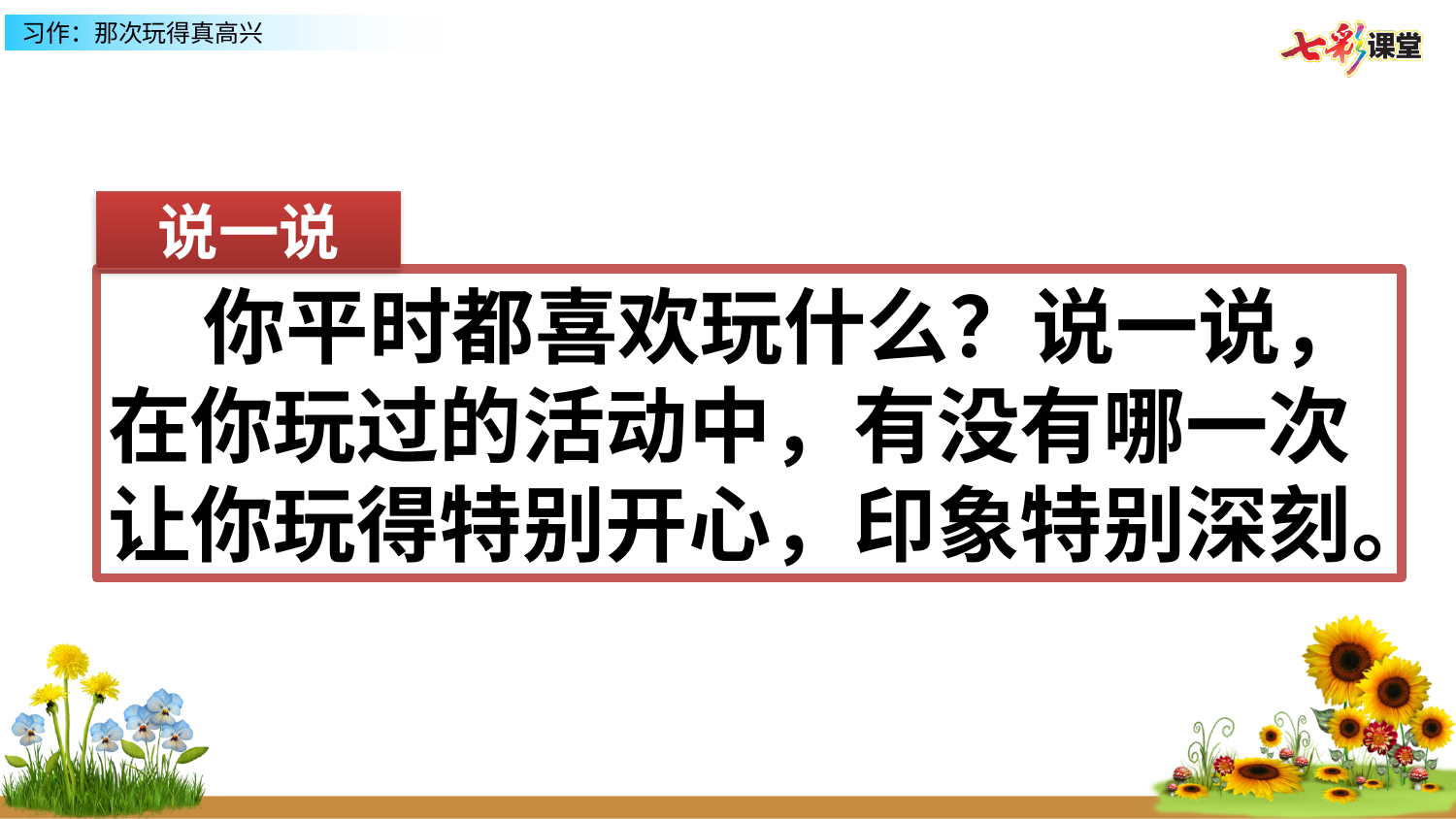

说一说
    你平时都喜欢玩什么？说一说，在你玩过的活动中，有没有哪一次让你玩得特别开心，印象特别深刻。